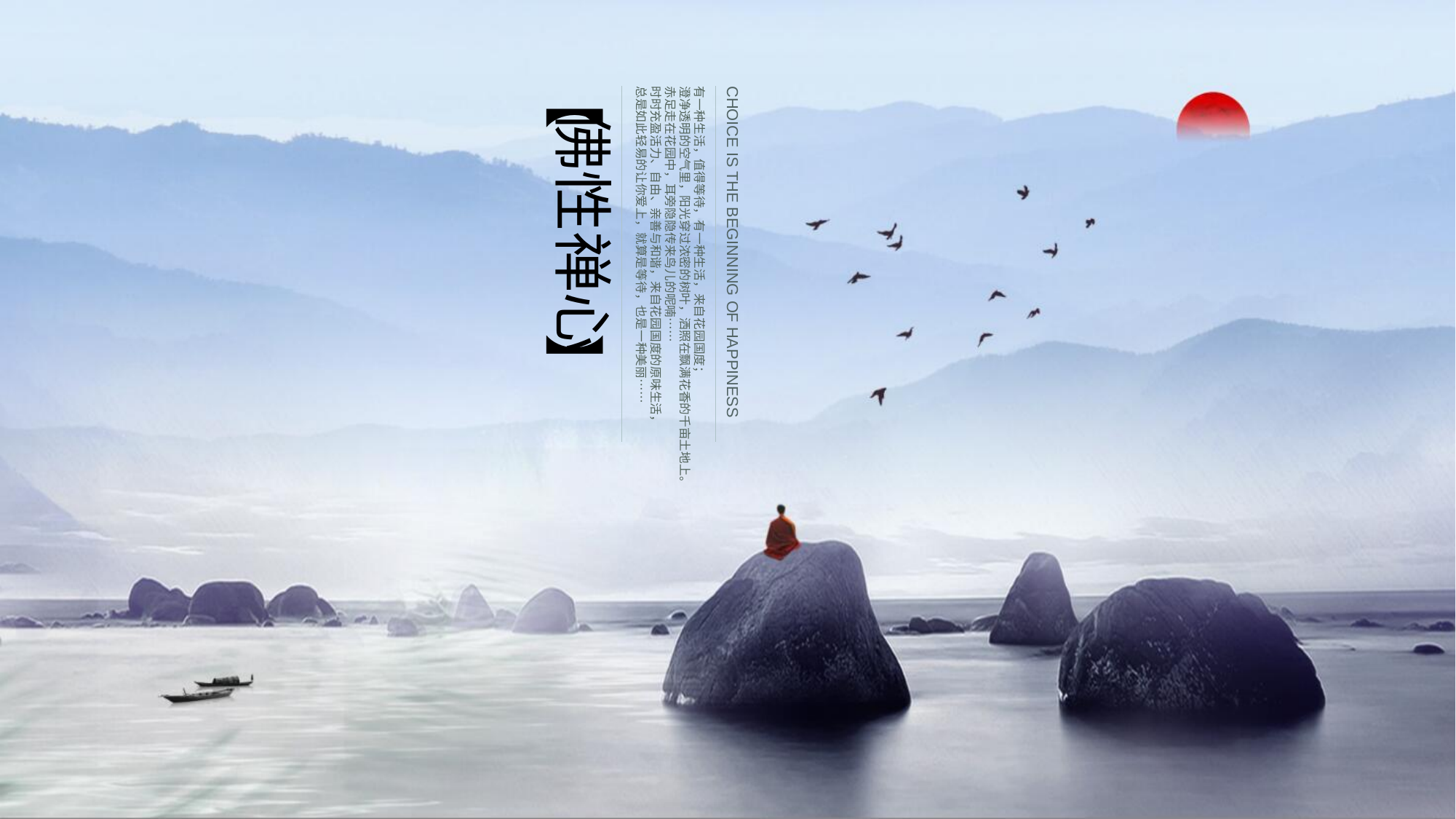

佛性禅心
【               】
CHOICE IS THE BEGINNING OF HAPPINESS
有一种生活，值得等待，有一种生活，来自花园国度；
澄净透明的空气里，阳光穿过浓密的树叶，洒照在飘满花香的千亩土地上。
赤足走在花园中，耳旁隐隐传来鸟儿的呢喃……
时时充盈活力、自由、亲善与和谐，来自花园国度的原味生活，
总是如此轻易的让你爱上，就算是等待，也是一种美丽……